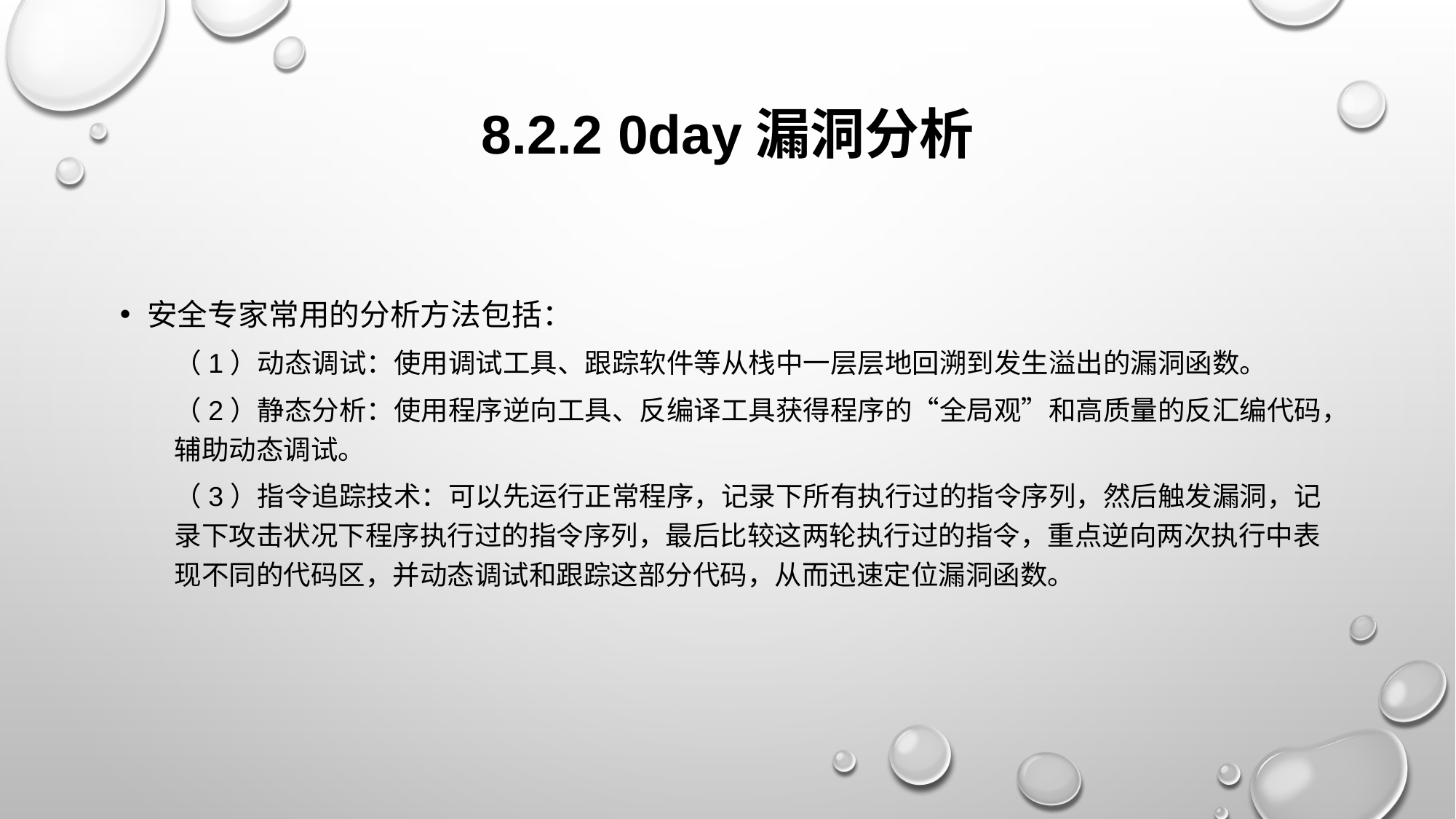

# 8.2.2 0day漏洞分析
安全专家常用的分析方法包括：
（1）动态调试：使用调试工具、跟踪软件等从栈中一层层地回溯到发生溢出的漏洞函数。
（2）静态分析：使用程序逆向工具、反编译工具获得程序的“全局观”和高质量的反汇编代码，辅助动态调试。
（3）指令追踪技术：可以先运行正常程序，记录下所有执行过的指令序列，然后触发漏洞，记录下攻击状况下程序执行过的指令序列，最后比较这两轮执行过的指令，重点逆向两次执行中表现不同的代码区，并动态调试和跟踪这部分代码，从而迅速定位漏洞函数。